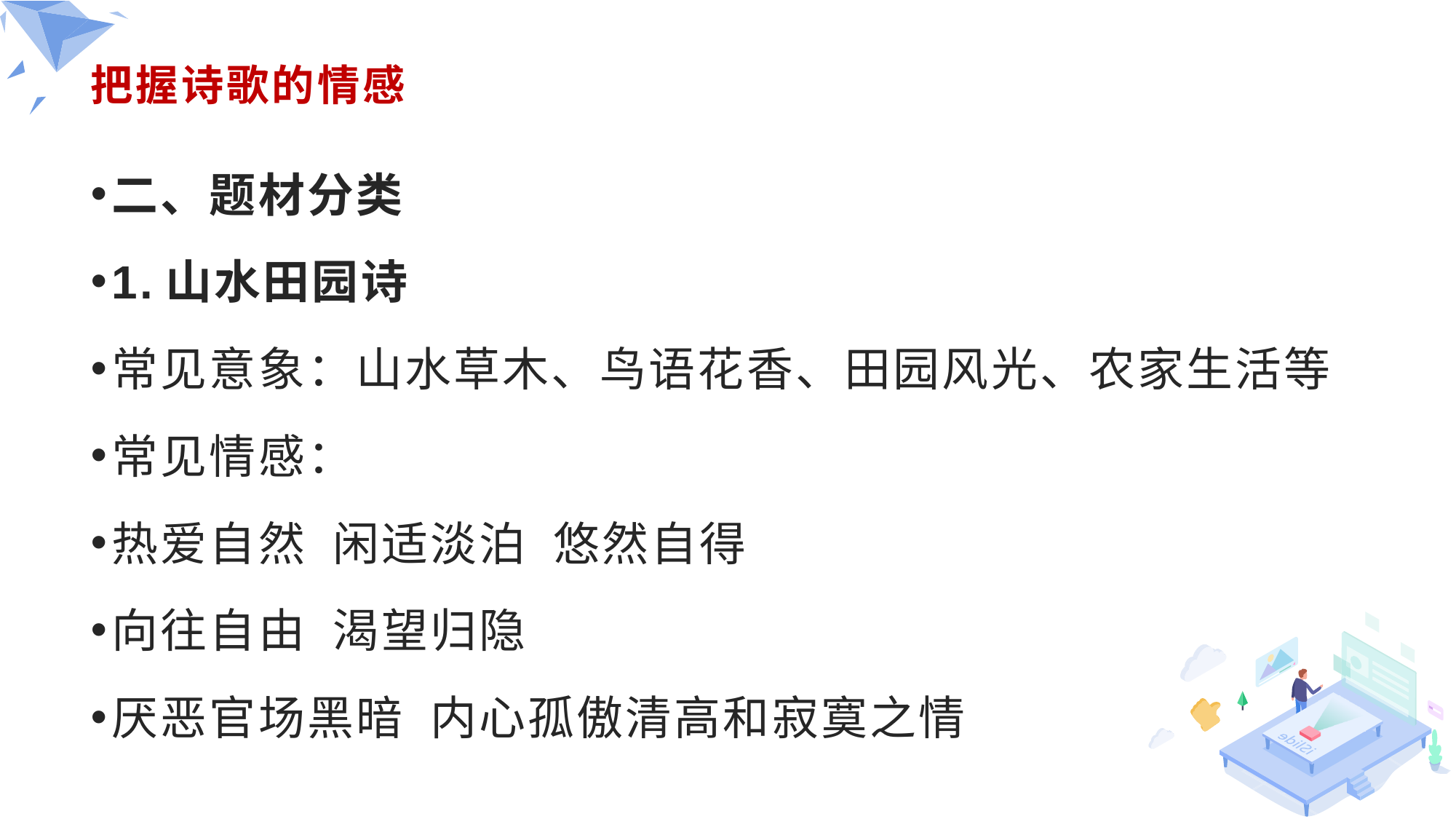

# 把握诗歌的情感
二、题材分类
1.山水田园诗
常见意象：山水草木、鸟语花香、田园风光、农家生活等
常见情感：
热爱自然  闲适淡泊  悠然自得
向往自由  渴望归隐
厌恶官场黑暗  内心孤傲清高和寂寞之情